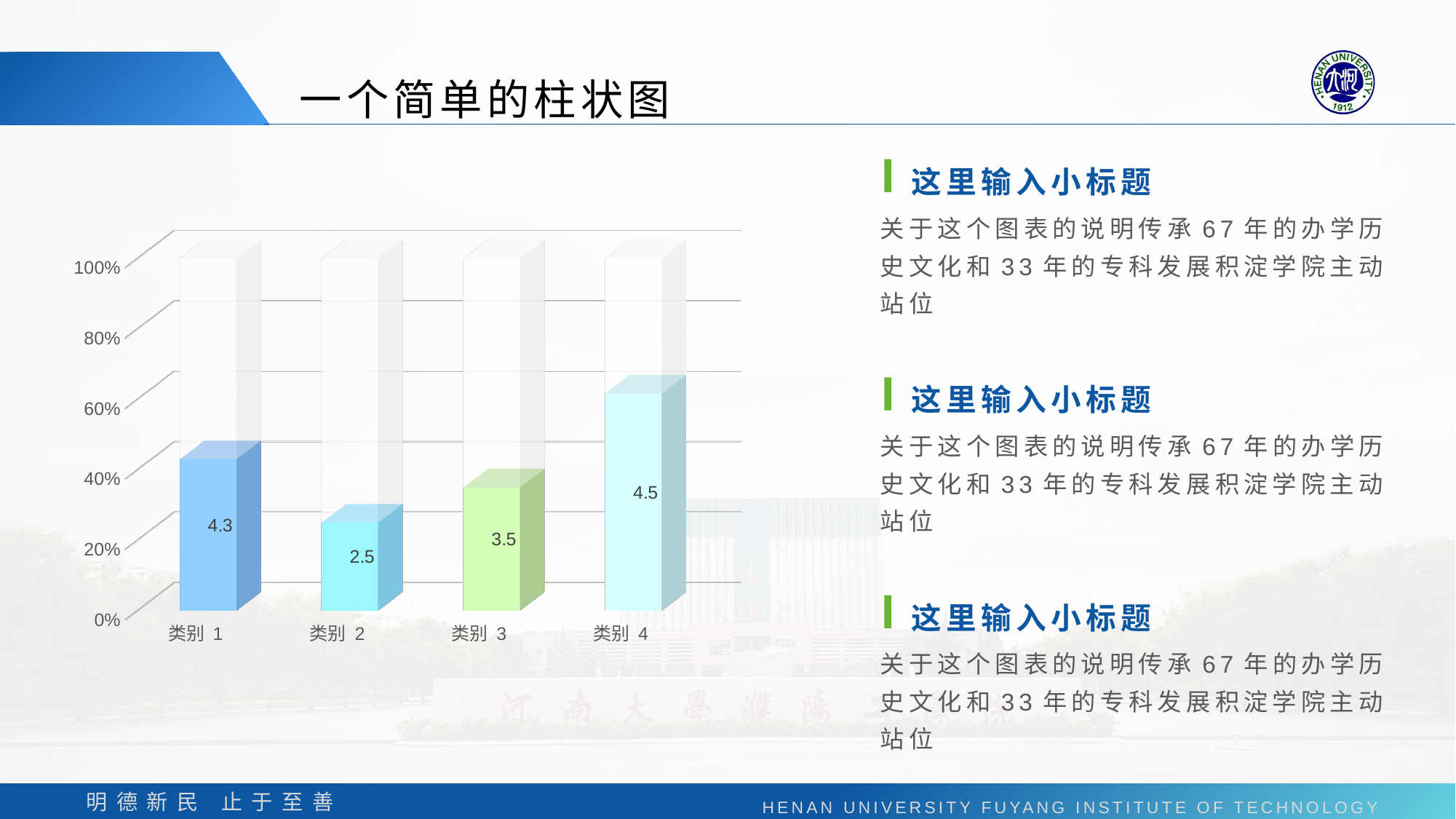

一个简单的柱状图
这里输入小标题

关于这个图表的说明传承67年的办学历史文化和33年的专科发展积淀学院主动站位

[unsupported chart]

这里输入小标题

关于这个图表的说明传承67年的办学历史文化和33年的专科发展积淀学院主动站位
这里输入小标题

关于这个图表的说明传承67年的办学历史文化和33年的专科发展积淀学院主动站位